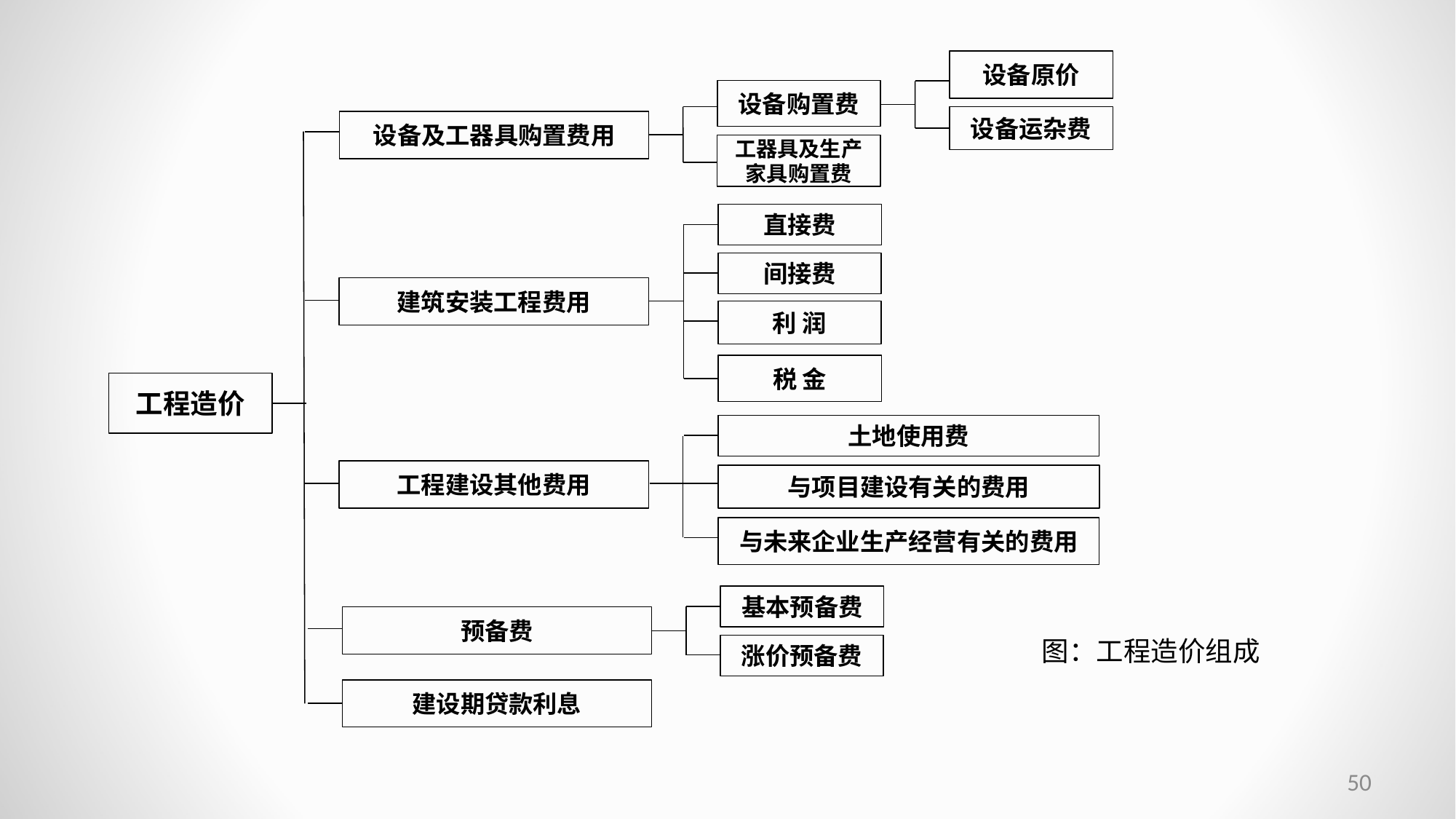

设备原价
设备购置费
设备运杂费
设备及工器具购置费用
工器具及生产家具购置费
直接费
间接费
建筑安装工程费用
利 润
税 金
工程造价
土地使用费
工程建设其他费用
与项目建设有关的费用
与未来企业生产经营有关的费用
基本预备费
预备费
涨价预备费
建设期贷款利息
图：工程造价组成
50